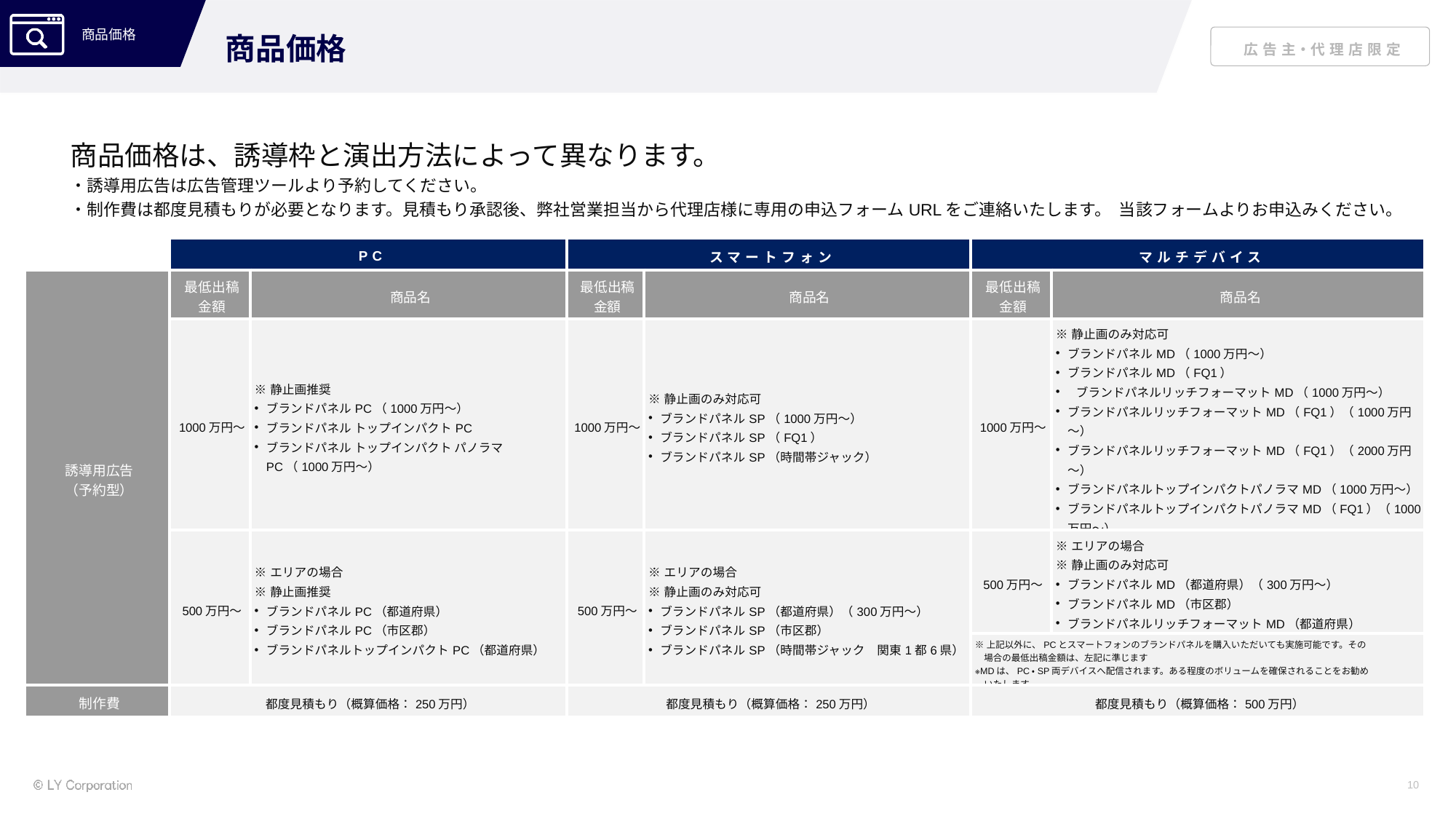

商品価格
商品価格は、誘導枠と演出方法によって異なります。
・誘導用広告は広告管理ツールより予約してください。
・制作費は都度見積もりが必要となります。見積もり承認後、弊社営業担当から代理店様に専用の申込フォームURLをご連絡いたします。  当該フォームよりお申込みください。
|  | PC |  | スマートフォン |  | マルチデバイス |  |
| --- | --- | --- | --- | --- | --- | --- |
| 誘導用広告 （予約型） | 最低出稿 金額 | 商品名 | 最低出稿 金額 | 商品名 | 最低出稿 金額 | 商品名 |
|  | 1000万円～ | ※静止画推奨 ブランドパネルPC（1000万円～）　 ブランドパネル トップインパクトPC ブランドパネル トップインパクト パノラマPC（1000万円～） | 1000万円～ | ※静止画のみ対応可 ブランドパネルSP（1000万円～） ブランドパネルSP（FQ1） ブランドパネルSP（時間帯ジャック） | 1000万円～ | ※静止画のみ対応可 ブランドパネルMD（1000万円～） ブランドパネルMD（FQ1） ブランドパネルリッチフォーマットMD（1000万円～） ブランドパネルリッチフォーマットMD（FQ1）（1000万円～） ブランドパネルリッチフォーマットMD（FQ1）（2000万円～） ブランドパネルトップインパクトパノラマMD（1000万円～） ブランドパネルトップインパクトパノラマMD（FQ1）（1000万円～） ブランドパネルトップインパクトパノラマ　MD（FQ1）（2000万円～） |
|  | 500万円～ | ※エリアの場合 ※静止画推奨 ブランドパネルPC（都道府県） ブランドパネルPC（市区郡） ブランドパネルトップインパクトPC（都道府県） | 500万円～ | ※エリアの場合 ※静止画のみ対応可 ブランドパネルSP（都道府県）（300万円～） ブランドパネルSP（市区郡） ブランドパネルSP（時間帯ジャック　関東1都6県） | 500万円～ | ※エリアの場合 ※静止画のみ対応可 ブランドパネルMD（都道府県）（300万円～） ブランドパネルMD（市区郡） ブランドパネルリッチフォーマットMD（都道府県） ブランドパネルトップインパクトパノラマMD（都道府県） |
|  |  |  |  |  | ※上記以外に、PCとスマートフォンのブランドパネルを購入いただいても実施可能です。その　 　場合の最低出稿金額は、左記に準じます ※MDは、PC・SP両デバイスへ配信されます。ある程度のボリュームを確保されることをお勧め 　いたします。 |  |
| 制作費 | 都度見積もり（概算価格：250万円） |  | 都度見積もり（概算価格：250万円） |  | 都度見積もり（概算価格：500万円） |  |